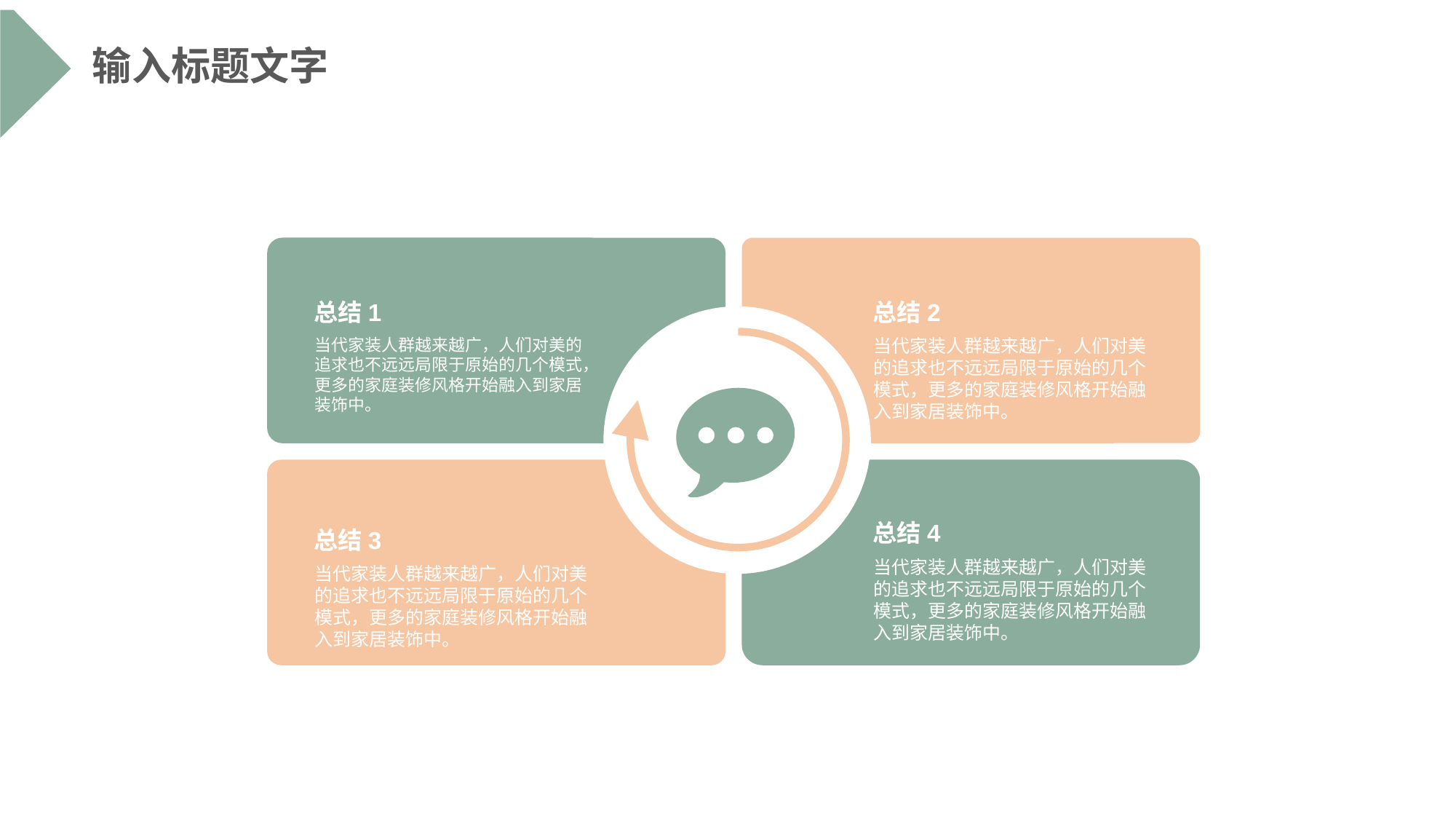

输入标题文字

总结1
总结2

当代家装人群越来越广，人们对美的追求也不远远局限于原始的几个模式，更多的家庭装修风格开始融入到家居装饰中。
当代家装人群越来越广，人们对美的追求也不远远局限于原始的几个模式，更多的家庭装修风格开始融入到家居装饰中。

总结4
总结3
当代家装人群越来越广，人们对美的追求也不远远局限于原始的几个模式，更多的家庭装修风格开始融入到家居装饰中。
当代家装人群越来越广，人们对美的追求也不远远局限于原始的几个模式，更多的家庭装修风格开始融入到家居装饰中。